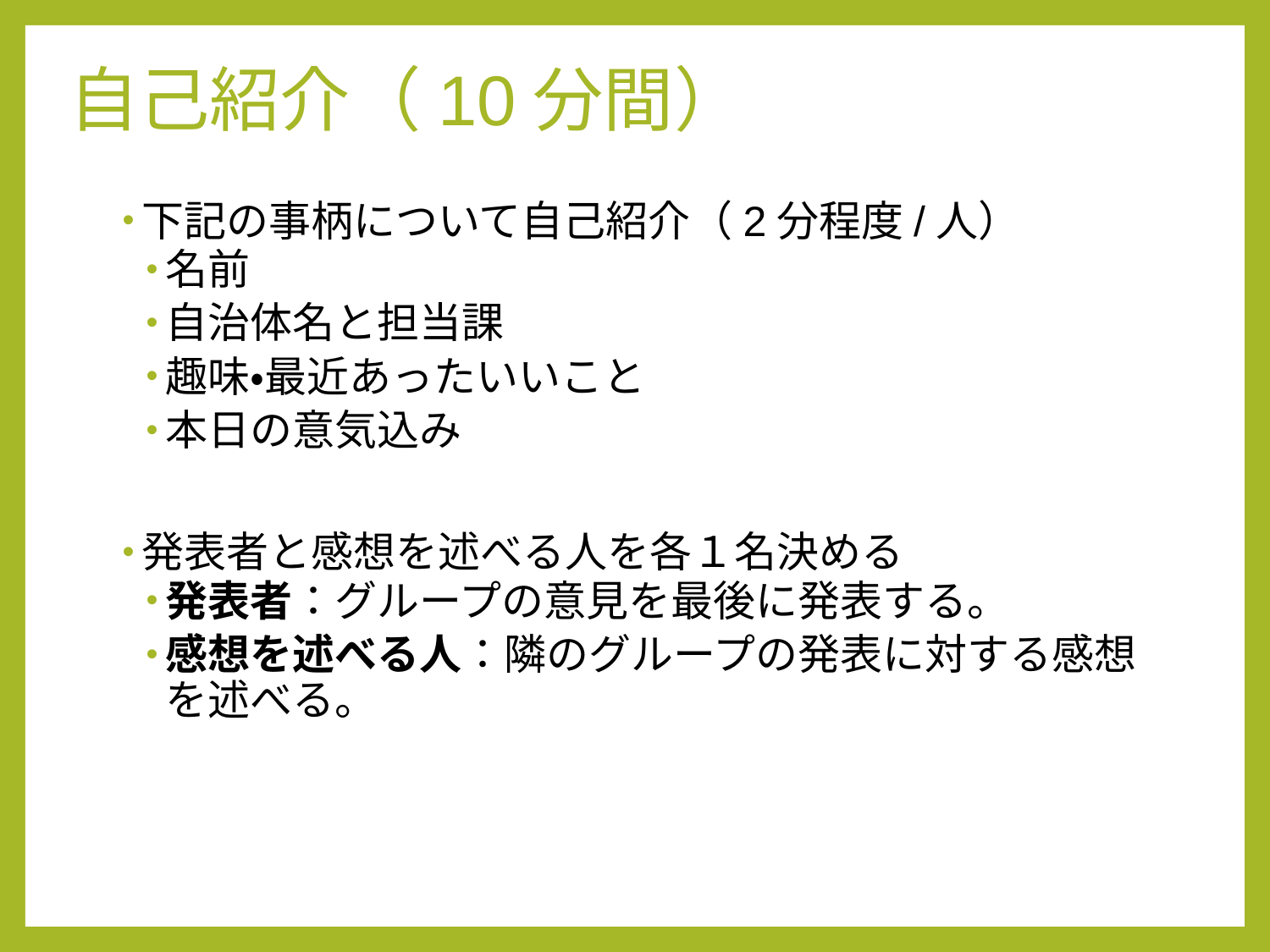

# 自己紹介（10分間）
下記の事柄について自己紹介（2分程度/人）
名前
自治体名と担当課
趣味・最近あったいいこと
本日の意気込み

発表者と感想を述べる人を各１名決める
発表者：グループの意見を最後に発表する。
感想を述べる人：隣のグループの発表に対する感想を述べる。